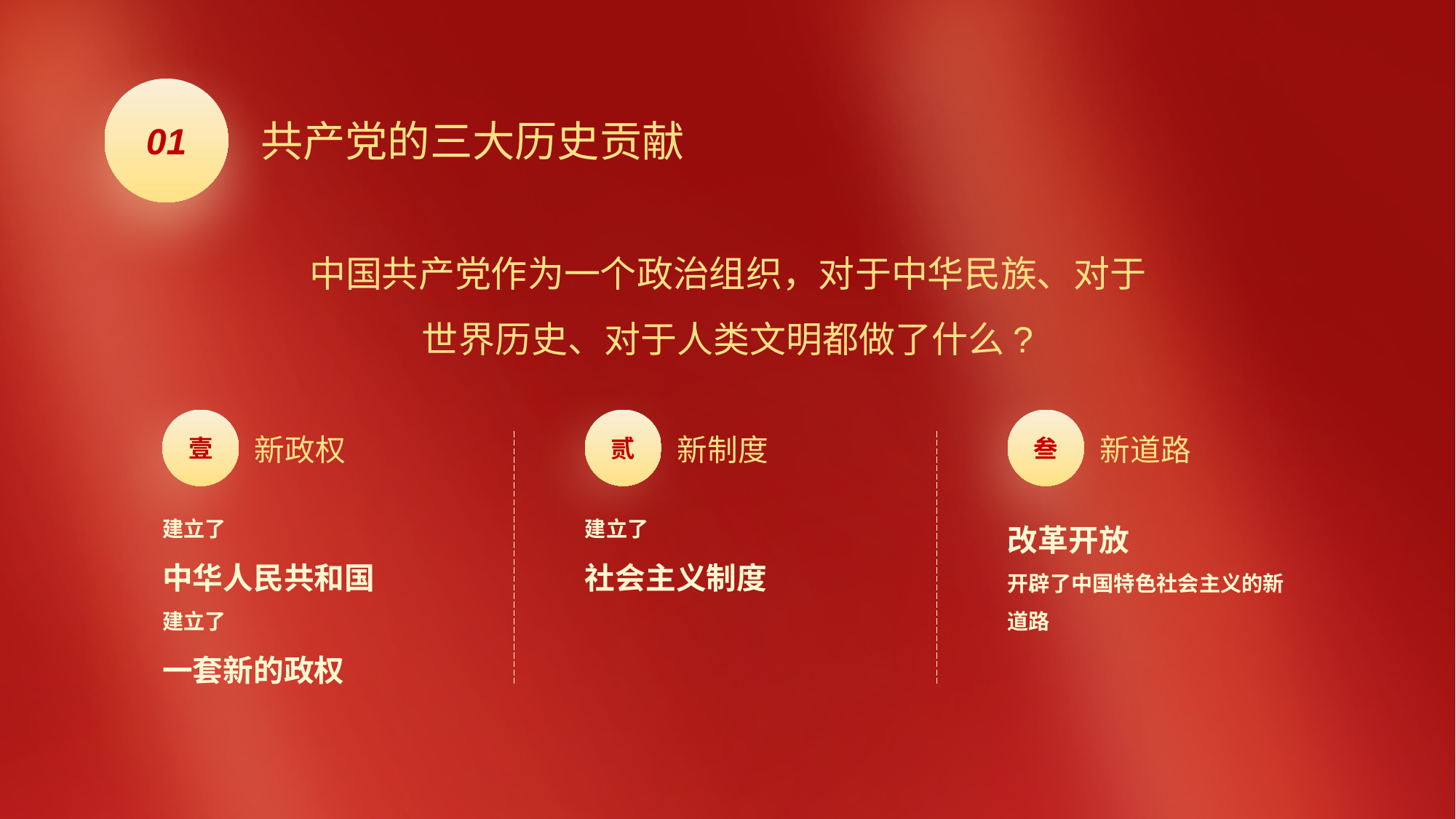

01
共产党的三大历史贡献
中国共产党作为一个政治组织，对于中华民族、对于世界历史、对于人类文明都做了什么?
壹
新政权
建立了
中华人民共和国
建立了
一套新的政权
贰
新制度
建立了
社会主义制度
叁
新道路
改革开放
开辟了中国特色社会主义的新道路